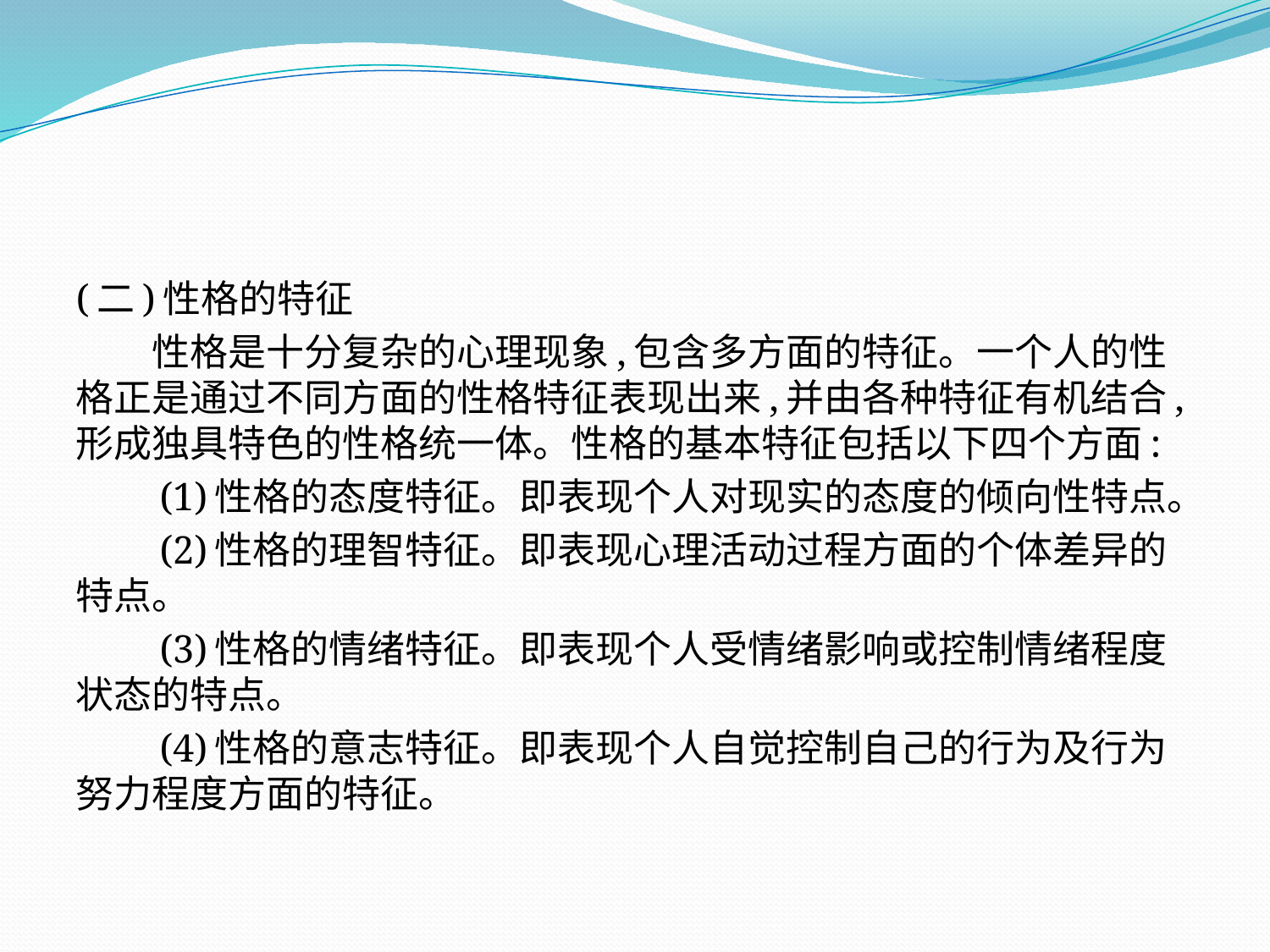

(二)性格的特征
　　性格是十分复杂的心理现象,包含多方面的特征。一个人的性格正是通过不同方面的性格特征表现出来,并由各种特征有机结合,形成独具特色的性格统一体。性格的基本特征包括以下四个方面:
　　(1)性格的态度特征。即表现个人对现实的态度的倾向性特点。
　　(2)性格的理智特征。即表现心理活动过程方面的个体差异的特点。
　　(3)性格的情绪特征。即表现个人受情绪影响或控制情绪程度状态的特点。
　　(4)性格的意志特征。即表现个人自觉控制自己的行为及行为努力程度方面的特征。